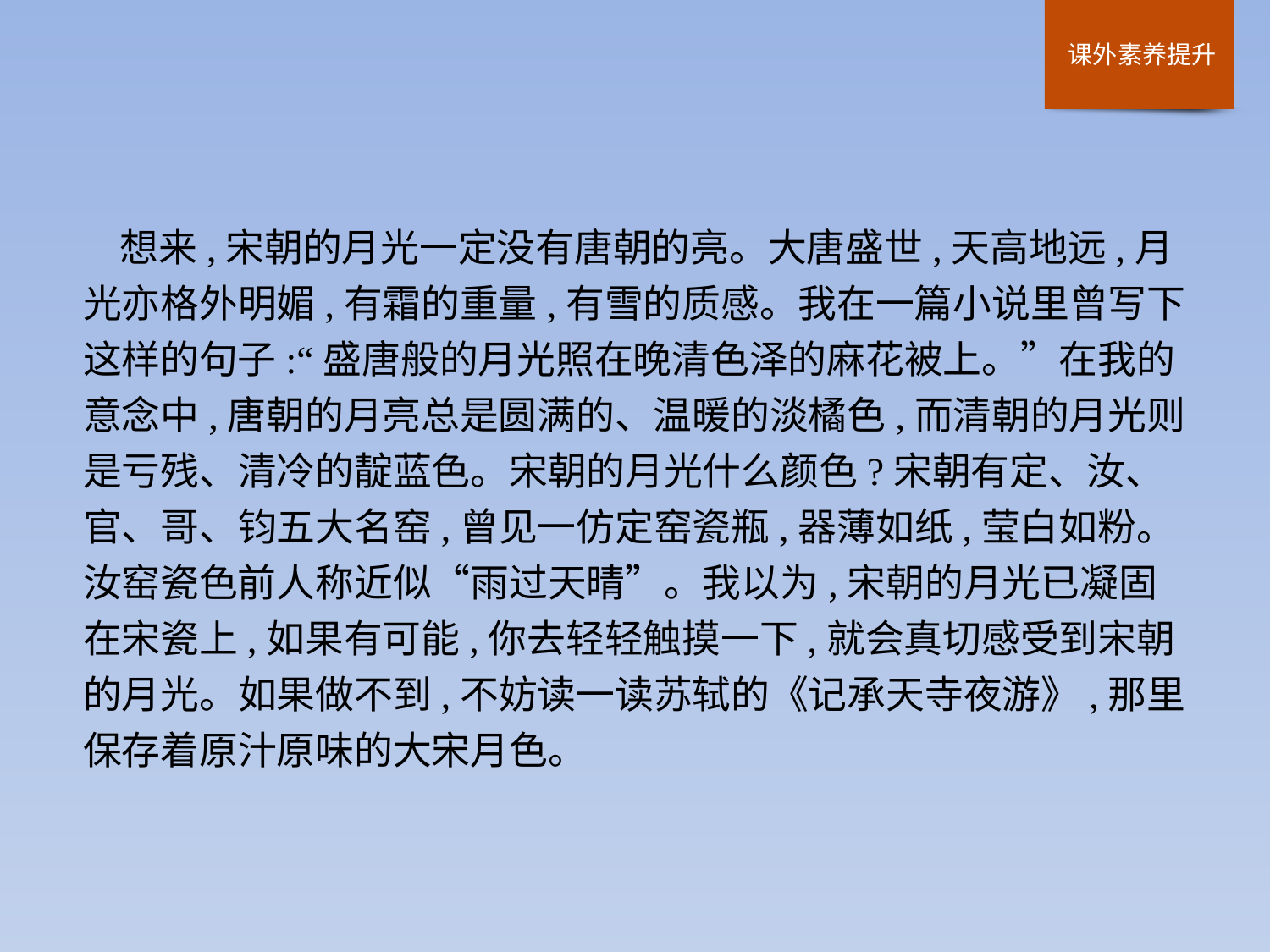

想来,宋朝的月光一定没有唐朝的亮。大唐盛世,天高地远,月光亦格外明媚,有霜的重量,有雪的质感。我在一篇小说里曾写下这样的句子:“盛唐般的月光照在晚清色泽的麻花被上。”在我的意念中,唐朝的月亮总是圆满的、温暖的淡橘色,而清朝的月光则是亏残、清冷的靛蓝色。宋朝的月光什么颜色?宋朝有定、汝、官、哥、钧五大名窑,曾见一仿定窑瓷瓶,器薄如纸,莹白如粉。汝窑瓷色前人称近似“雨过天晴”。我以为,宋朝的月光已凝固在宋瓷上,如果有可能,你去轻轻触摸一下,就会真切感受到宋朝的月光。如果做不到,不妨读一读苏轼的《记承天寺夜游》,那里保存着原汁原味的大宋月色。